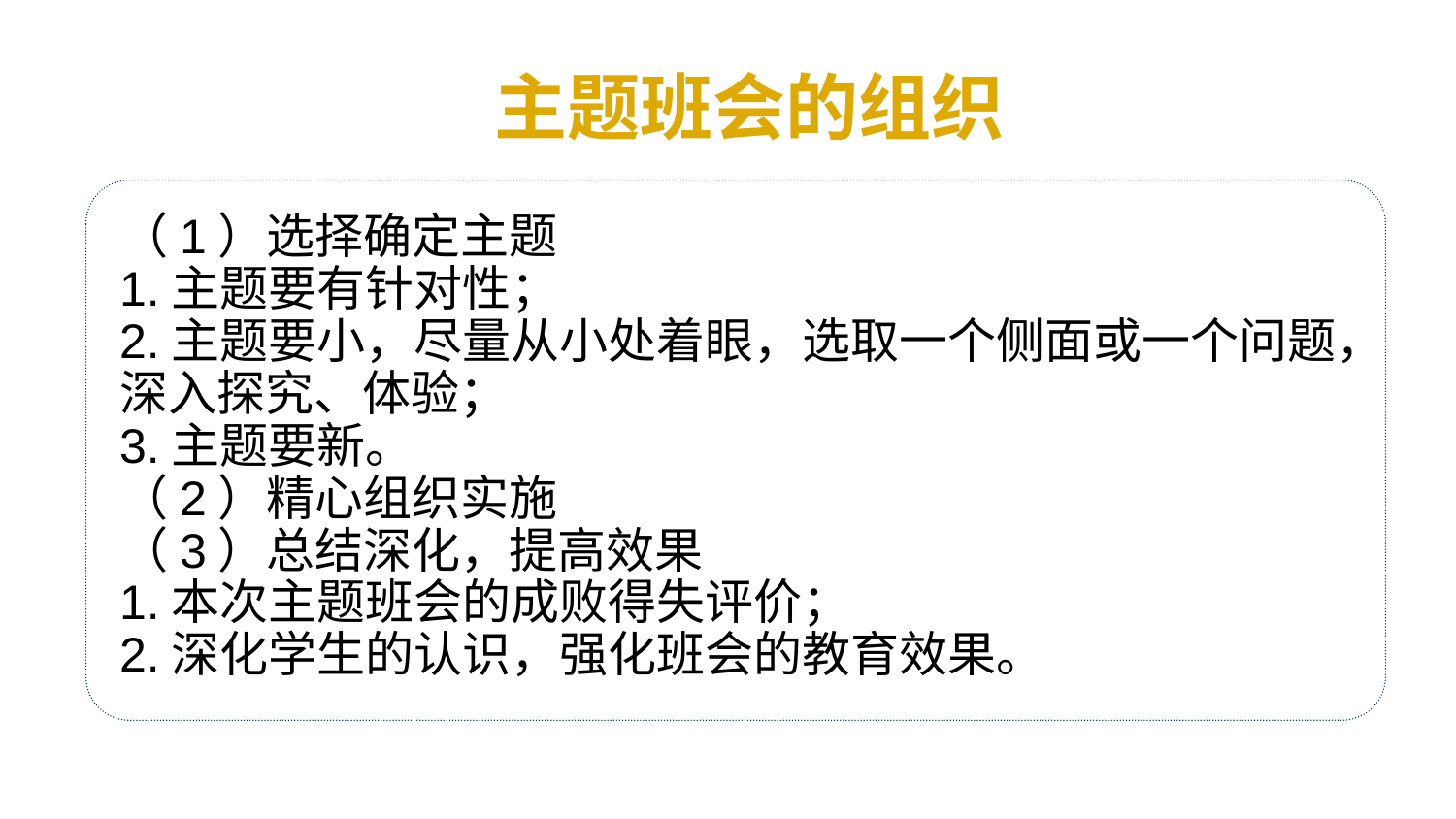

主题班会的组织

（1）选择确定主题
1.主题要有针对性；
2.主题要小，尽量从小处着眼，选取一个侧面或一个问题，深入探究、体验；
3.主题要新。
（2）精心组织实施
（3）总结深化，提高效果
1.本次主题班会的成败得失评价；
2.深化学生的认识，强化班会的教育效果。